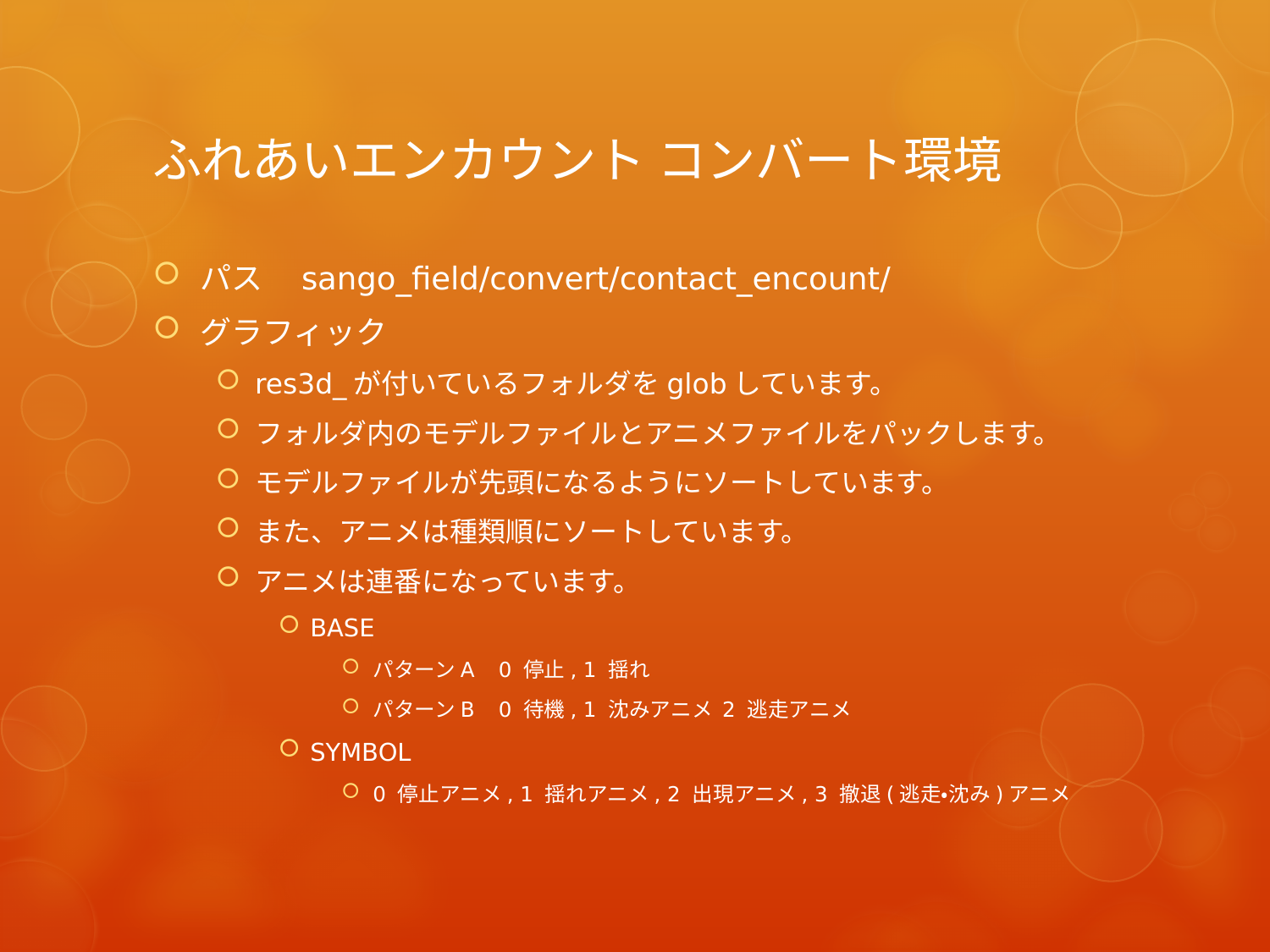

# ふれあいエンカウント コンバート環境
パス　sango_field/convert/contact_encount/
グラフィック
res3d_が付いているフォルダをglobしています。
フォルダ内のモデルファイルとアニメファイルをパックします。
モデルファイルが先頭になるようにソートしています。
また、アニメは種類順にソートしています。
アニメは連番になっています。
BASE
パターンA	0 停止, 1 揺れ
パターンB 	0 待機, 1 沈みアニメ 2 逃走アニメ
SYMBOL
0 停止アニメ, 1 揺れアニメ, 2 出現アニメ, 3 撤退(逃走・沈み)アニメ